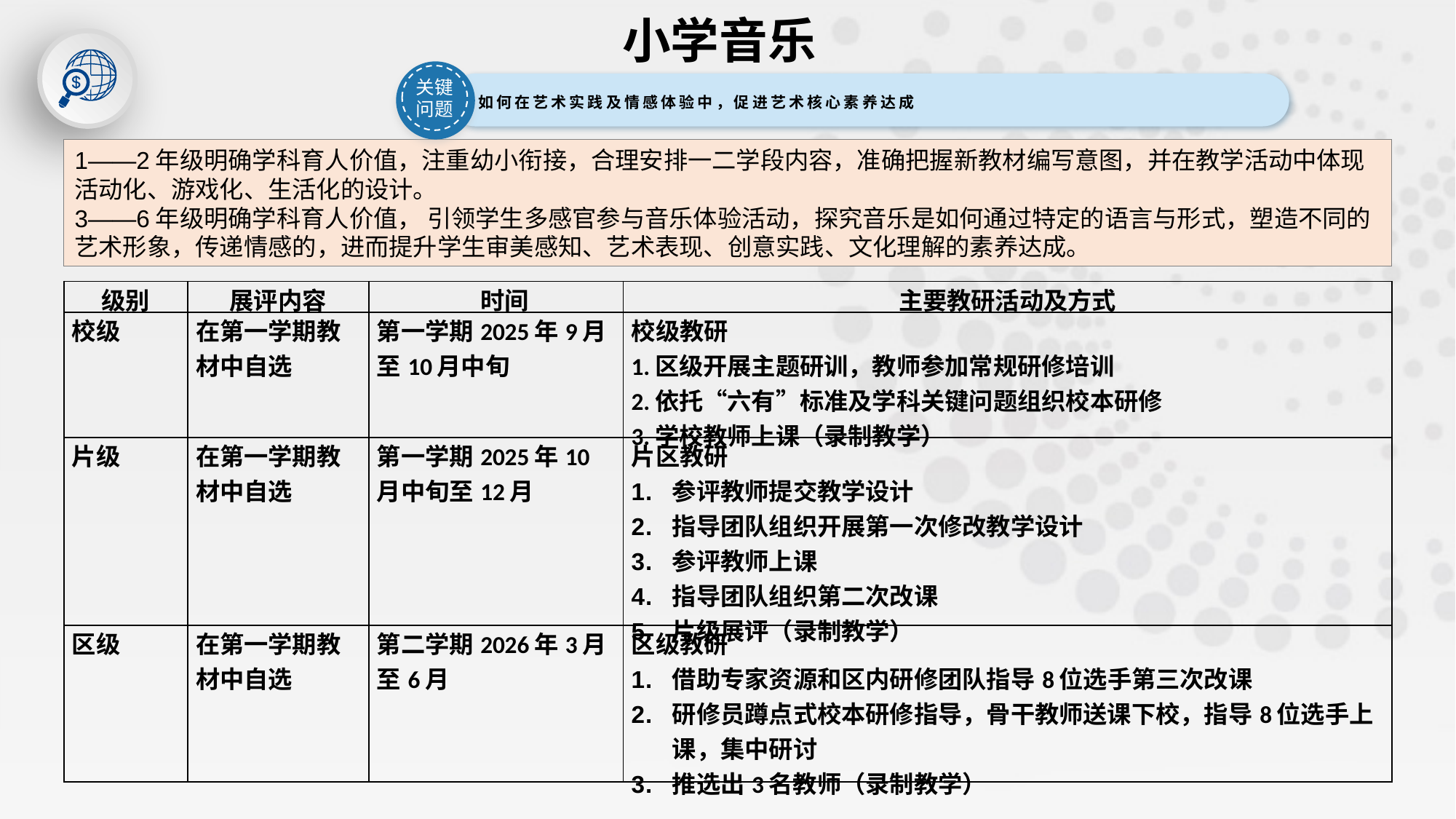

小学音乐

关键问题
  如何在艺术实践及情感体验中，促进艺术核心素养达成

1——2年级明确学科育人价值，注重幼小衔接，合理安排一二学段内容，准确把握新教材编写意图，并在教学活动中体现活动化、游戏化、生活化的设计。
3——6年级明确学科育人价值， 引领学生多感官参与音乐体验活动，探究音乐是如何通过特定的语言与形式，塑造不同的艺术形象，传递情感的，进而提升学生审美感知、艺术表现、创意实践、文化理解的素养达成。
| 级别 | 展评内容 | 时间 | 主要教研活动及方式 |
| --- | --- | --- | --- |
| 校级 | 在第一学期教材中自选 | 第一学期2025年9月至10月中旬 | 校级教研 1.区级开展主题研训，教师参加常规研修培训 2.依托“六有”标准及学科关键问题组织校本研修 3.学校教师上课（录制教学） |
| 片级 | 在第一学期教材中自选 | 第一学期2025年10月中旬至12月 | 片区教研 参评教师提交教学设计 指导团队组织开展第一次修改教学设计 参评教师上课 指导团队组织第二次改课 片级展评（录制教学） |
| 区级 | 在第一学期教材中自选 | 第二学期2026年3月至6月 | 区级教研 借助专家资源和区内研修团队指导8位选手第三次改课 研修员蹲点式校本研修指导，骨干教师送课下校，指导8位选手上课，集中研讨 推选出3名教师（录制教学） |